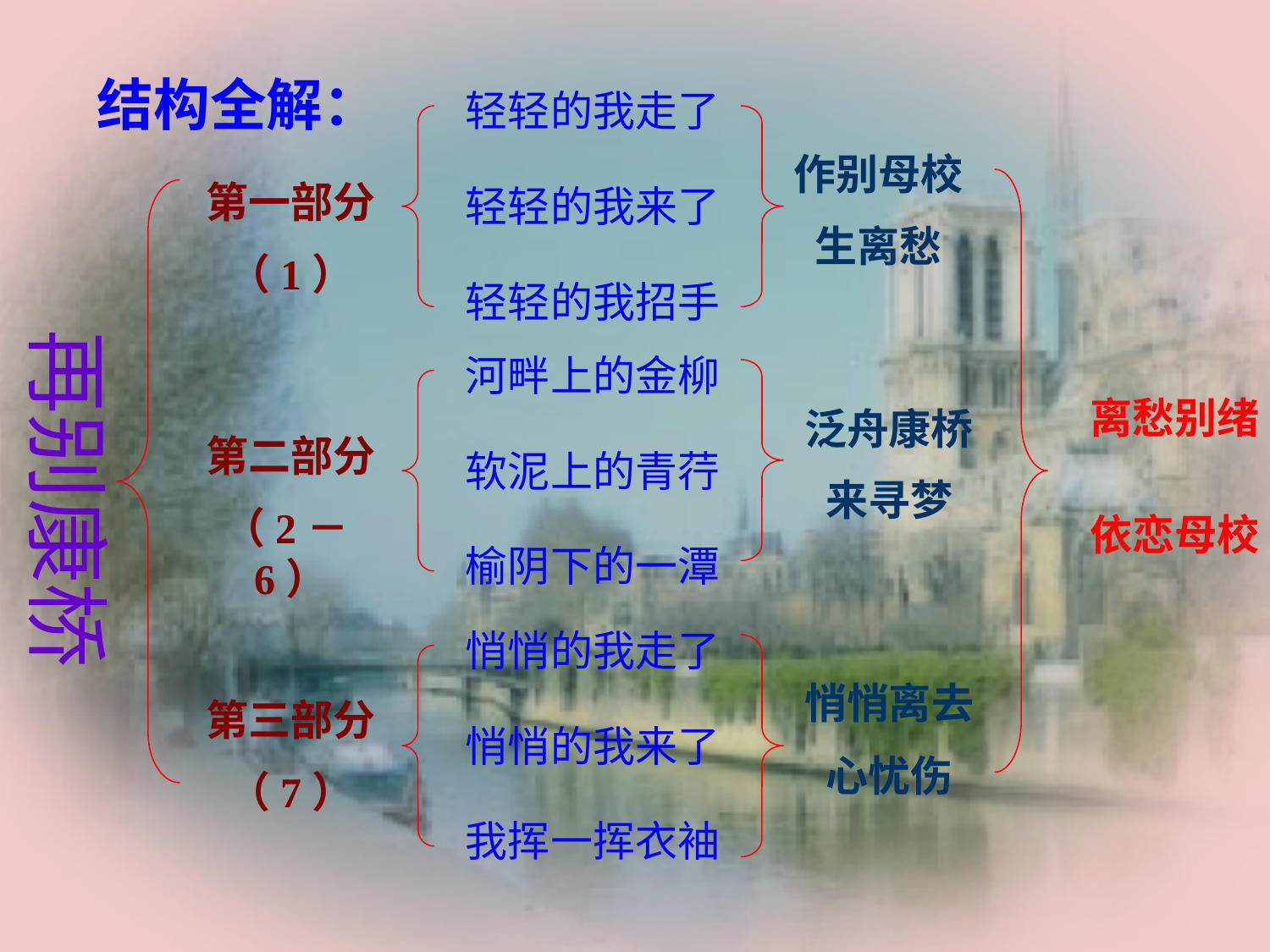

结构全解：
轻轻的我走了

作别母校
生离愁
第一部分
（1）

轻轻的我来了
轻轻的我招手
再别康桥
河畔上的金柳

离愁别绪
泛舟康桥
来寻梦
第二部分
（2－6）
软泥上的青荇
依恋母校
榆阴下的一潭
悄悄的我走了

悄悄离去
心忧伤
第三部分
（7）
悄悄的我来了
我挥一挥衣袖